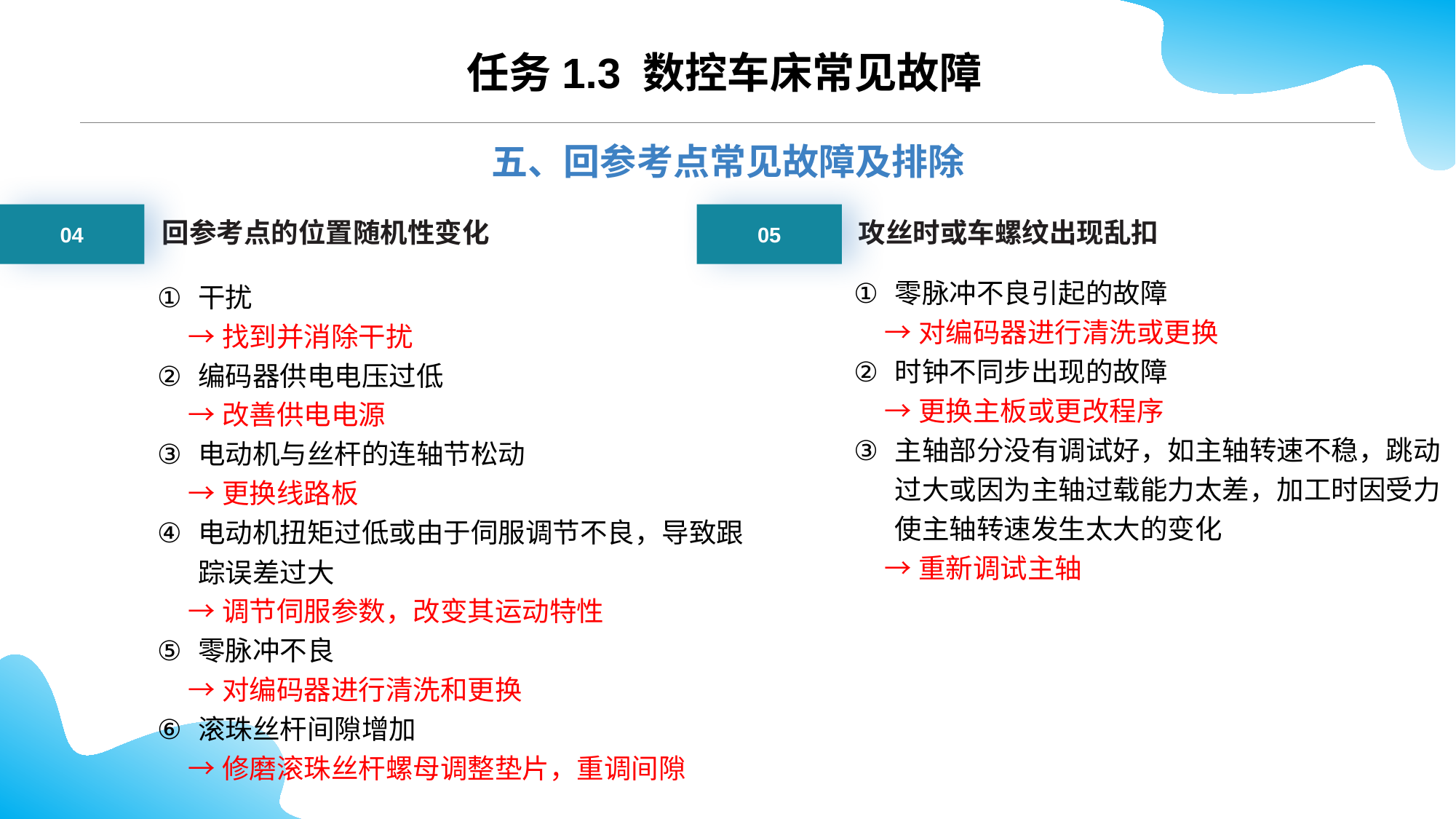

CONTENTS
任务1.3 数控车床常见故障
五、回参考点常见故障及排除
04
05
回参考点的位置随机性变化

干扰
     →找到并消除干扰
编码器供电电压过低
     →改善供电电源
电动机与丝杆的连轴节松动
     →更换线路板
电动机扭矩过低或由于伺服调节不良，导致跟踪误差过大
     →调节伺服参数，改变其运动特性
零脉冲不良
     →对编码器进行清洗和更换
滚珠丝杆间隙增加
     →修磨滚珠丝杆螺母调整垫片，重调间隙

攻丝时或车螺纹出现乱扣

零脉冲不良引起的故障
     →对编码器进行清洗或更换
时钟不同步出现的故障
     →更换主板或更改程序
主轴部分没有调试好，如主轴转速不稳，跳动过大或因为主轴过载能力太差，加工时因受力使主轴转速发生太大的变化
     →重新调试主轴